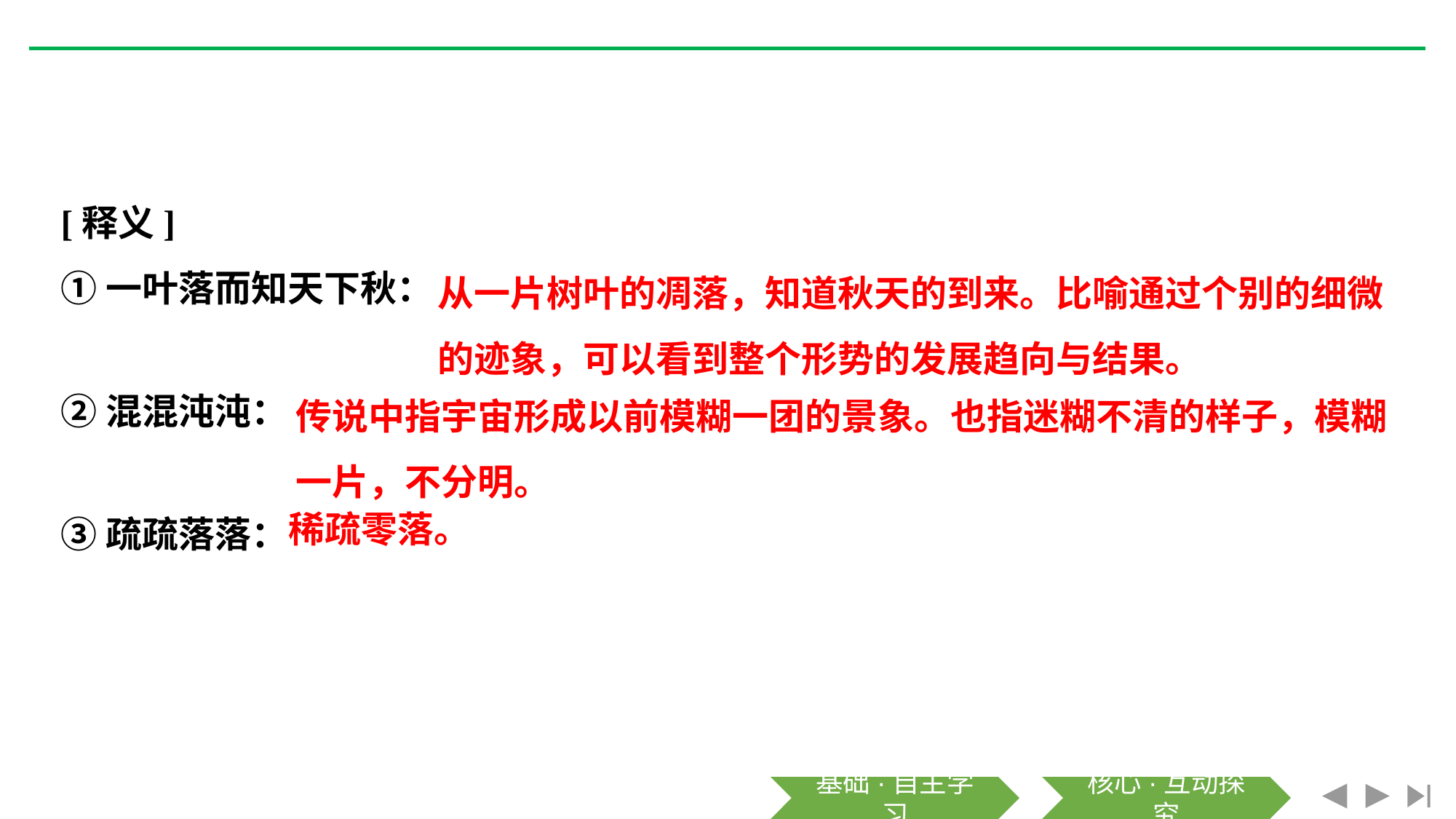

[释义]
①一叶落而知天下秋：

②混混沌沌：

③疏疏落落：
从一片树叶的凋落，知道秋天的到来。比喻通过个别的细微
的迹象，可以看到整个形势的发展趋向与结果。
传说中指宇宙形成以前模糊一团的景象。也指迷糊不清的样子，模糊
一片，不分明。
稀疏零落。